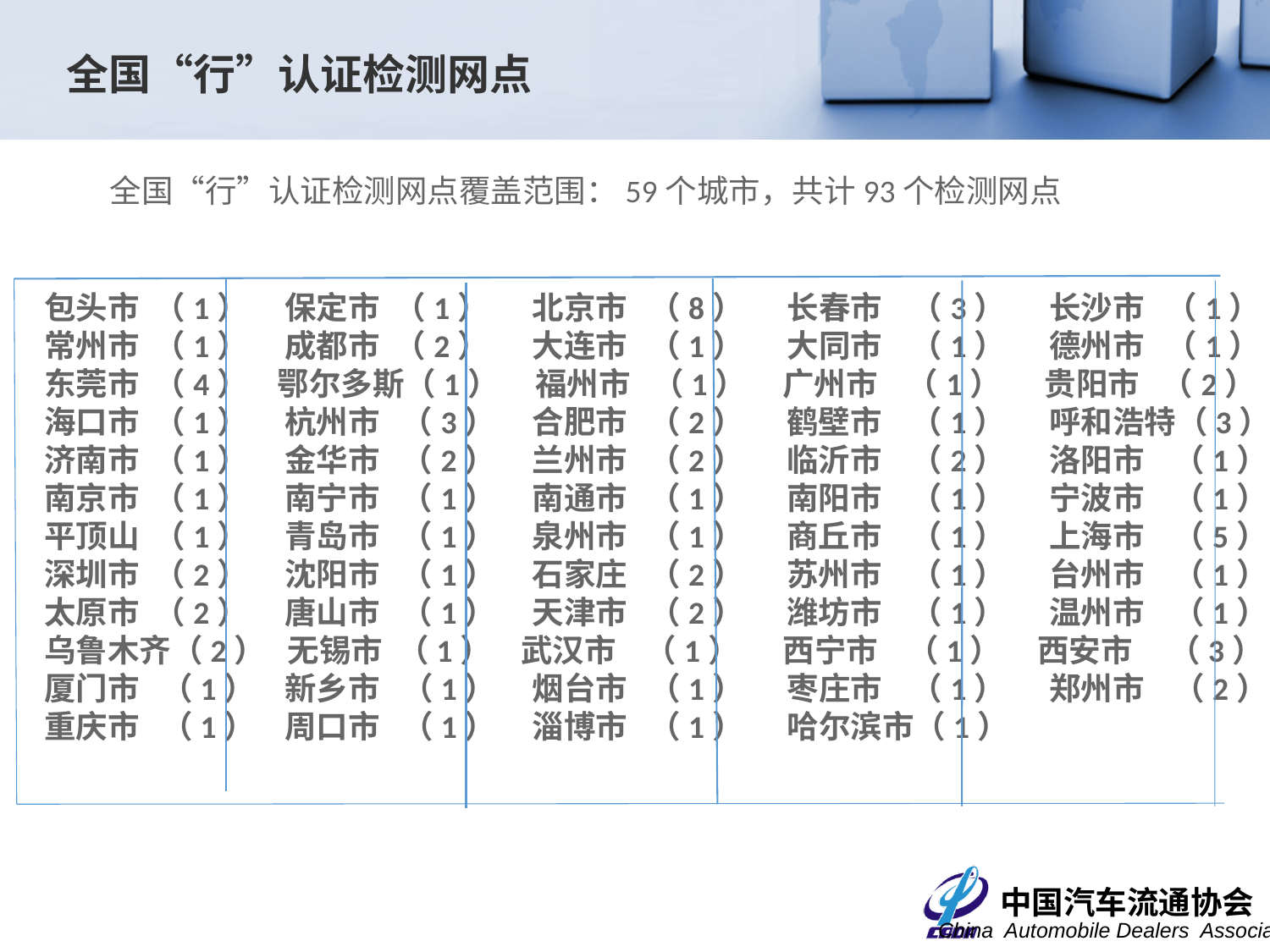

全国“行”认证检测网点
#
全国“行”认证检测网点覆盖范围：59个城市，共计93个检测网点

包头市  （1）     保定市  （1）      北京市   （8）      长春市    （3）      长沙市   （1）
常州市  （1）     成都市  （2）      大连市   （1）      大同市    （1）      德州市   （1）
东莞市  （4）    鄂尔多斯（1）     福州市   （1）     广州市    （1）      贵阳市   （2）
海口市  （1）     杭州市   （3）     合肥市   （2）      鹤壁市    （1）      呼和浩特（3）
济南市  （1）     金华市   （2）     兰州市   （2）      临沂市    （2）      洛阳市    （1）
南京市  （1）     南宁市   （1）     南通市   （1）      南阳市    （1）      宁波市    （1）
平顶山  （1）     青岛市   （1）     泉州市   （1）      商丘市    （1）      上海市    （5）
深圳市  （2）     沈阳市   （1）     石家庄   （2）      苏州市    （1）      台州市    （1）
太原市  （2）     唐山市   （1）     天津市   （2）      潍坊市    （1）      温州市    （1）
乌鲁木齐（2）   无锡市  （1）    武汉市    （1）      西宁市    （1）     西安市     （3）
厦门市   （1）    新乡市   （1）     烟台市   （1）      枣庄市    （1）      郑州市    （2）
重庆市   （1）    周口市   （1）     淄博市   （1）      哈尔滨市（1）